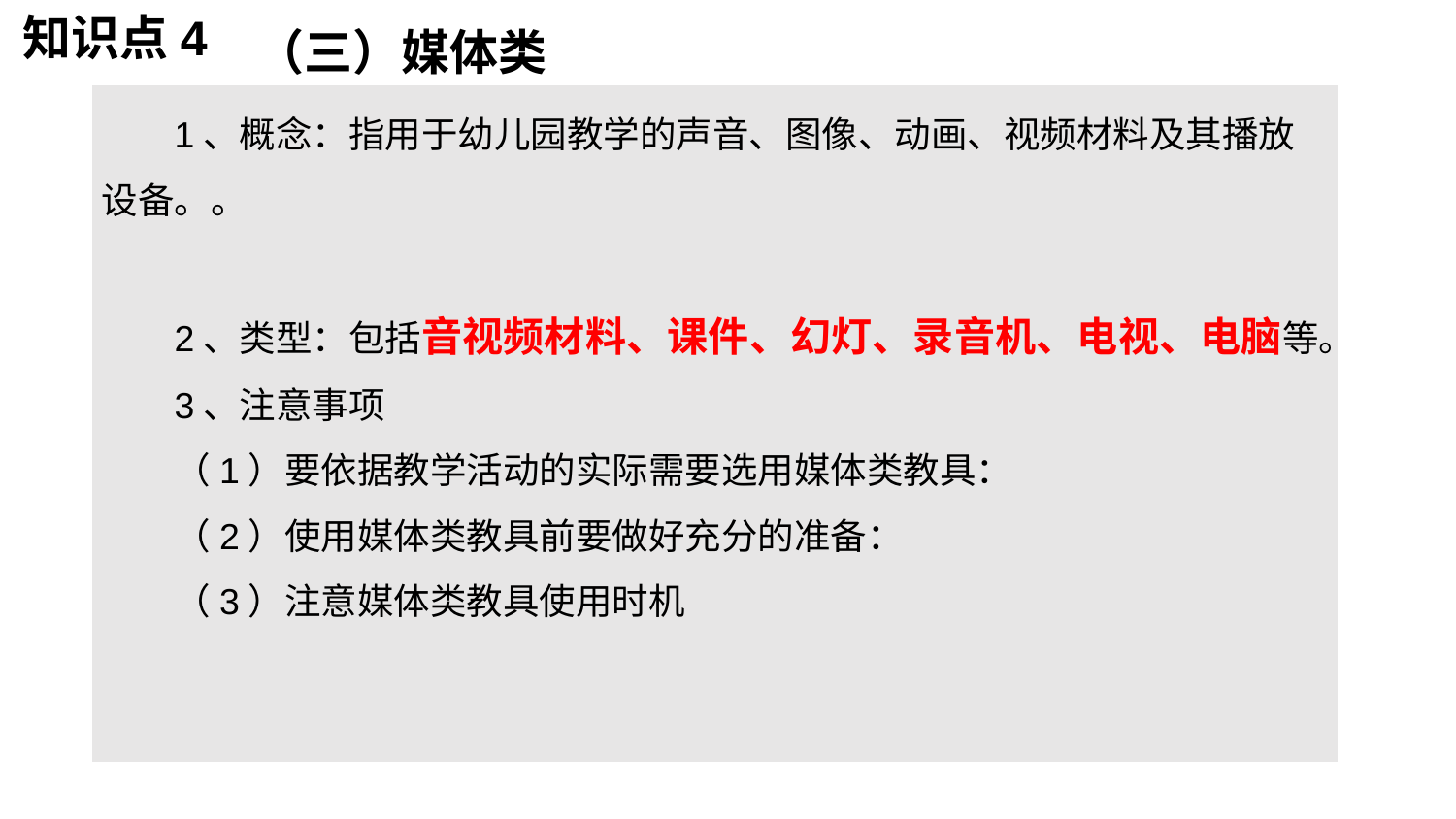

知识点4
# （三）媒体类
1、概念：指用于幼儿园教学的声音、图像、动画、视频材料及其播放设备。。

2、类型：包括音视频材料、课件、幻灯、录音机、电视、电脑等。
3、注意事项
（1）要依据教学活动的实际需要选用媒体类教具：
（2）使用媒体类教具前要做好充分的准备：
（3）注意媒体类教具使用时机